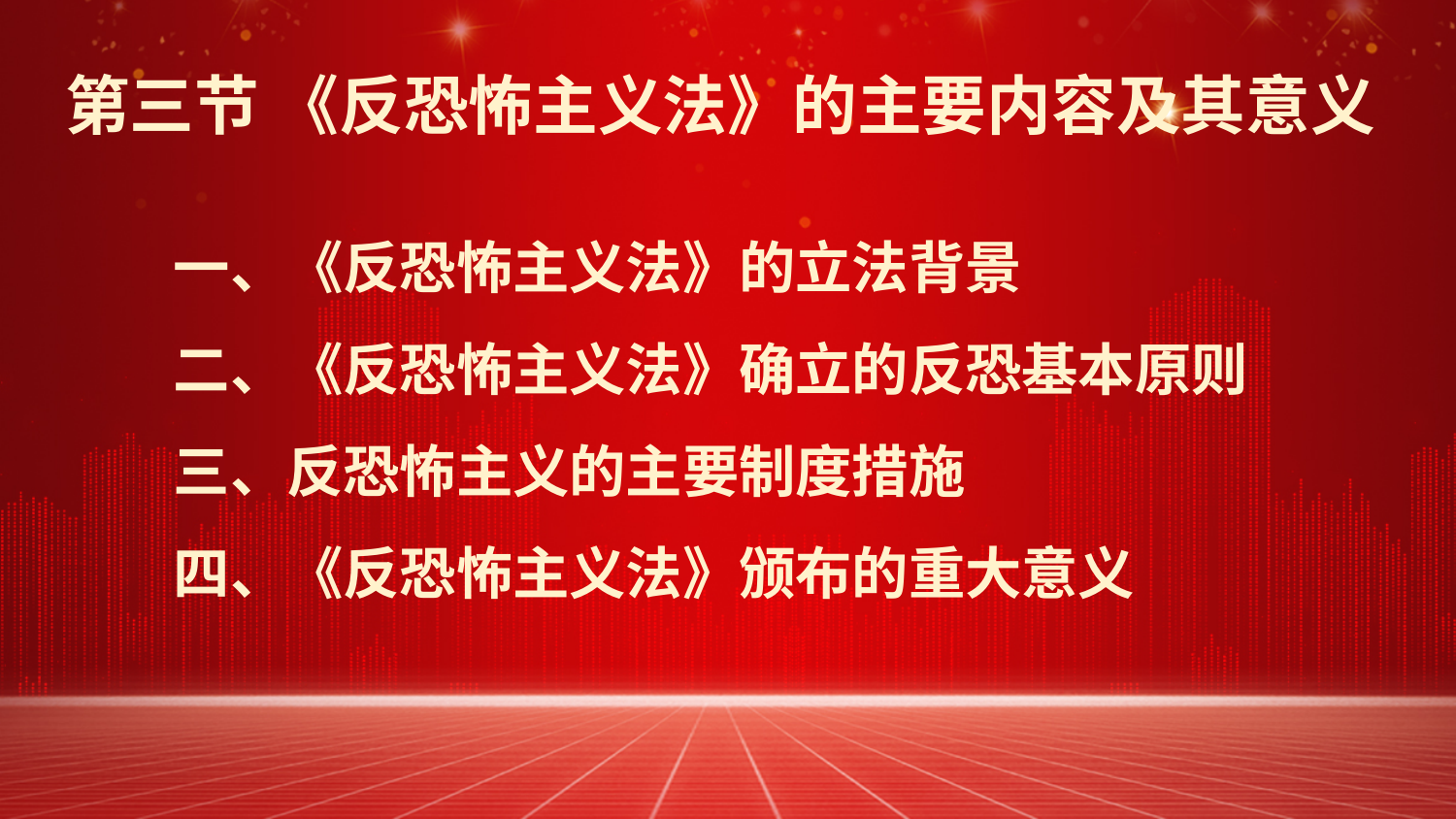

第三节 《反恐怖主义法》的主要内容及其意义

一、《反恐怖主义法》的立法背景
二、《反恐怖主义法》确立的反恐基本原则
三、反恐怖主义的主要制度措施
四、《反恐怖主义法》颁布的重大意义